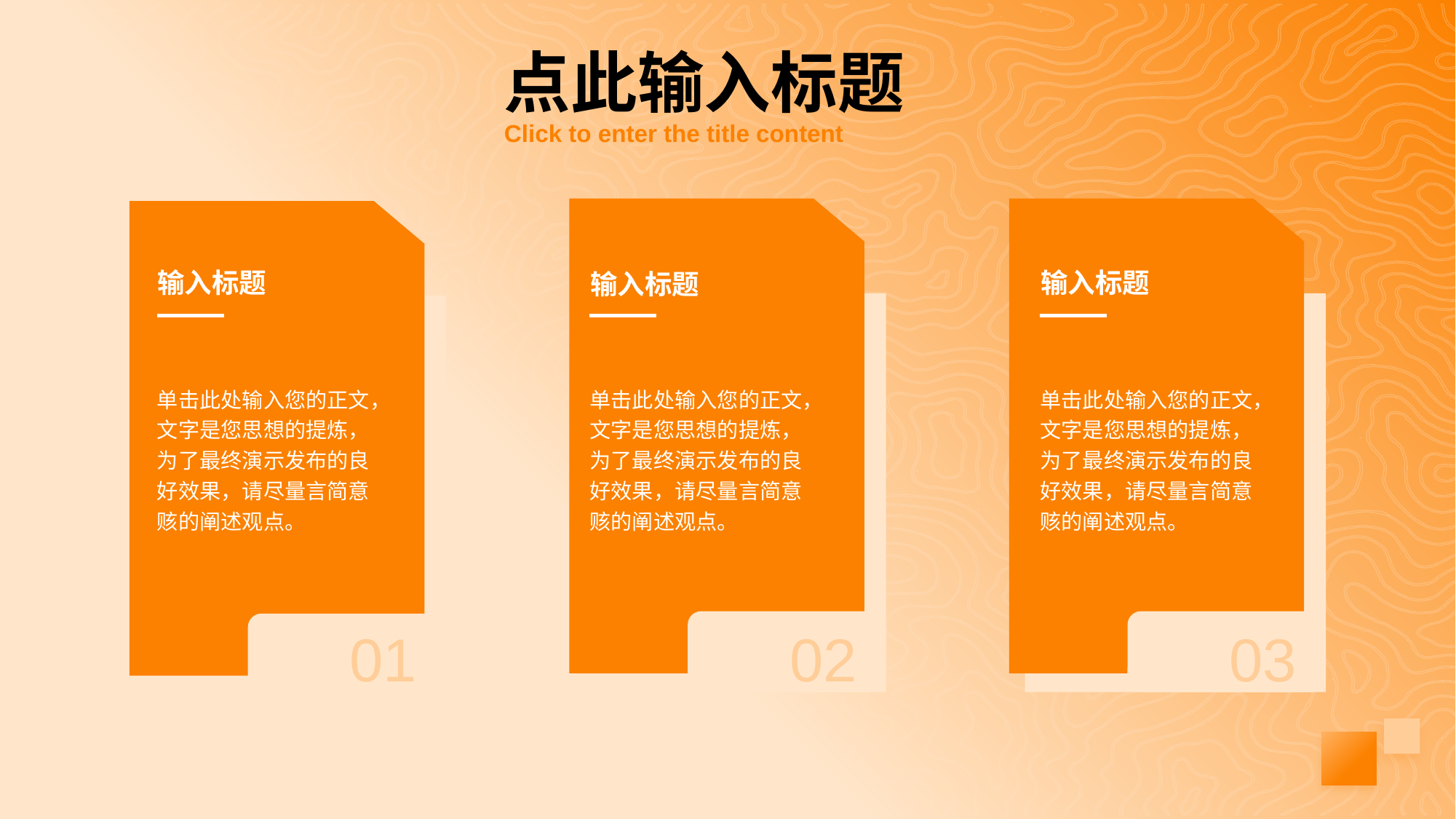

点此输入标题
Click to enter the title content

输入标题

单击此处输入您的正文，文字是您思想的提炼，为了最终演示发布的良好效果，请尽量言简意赅的阐述观点。

02

输入标题

单击此处输入您的正文，文字是您思想的提炼，为了最终演示发布的良好效果，请尽量言简意赅的阐述观点。

03

输入标题

单击此处输入您的正文，文字是您思想的提炼，为了最终演示发布的良好效果，请尽量言简意赅的阐述观点。

01